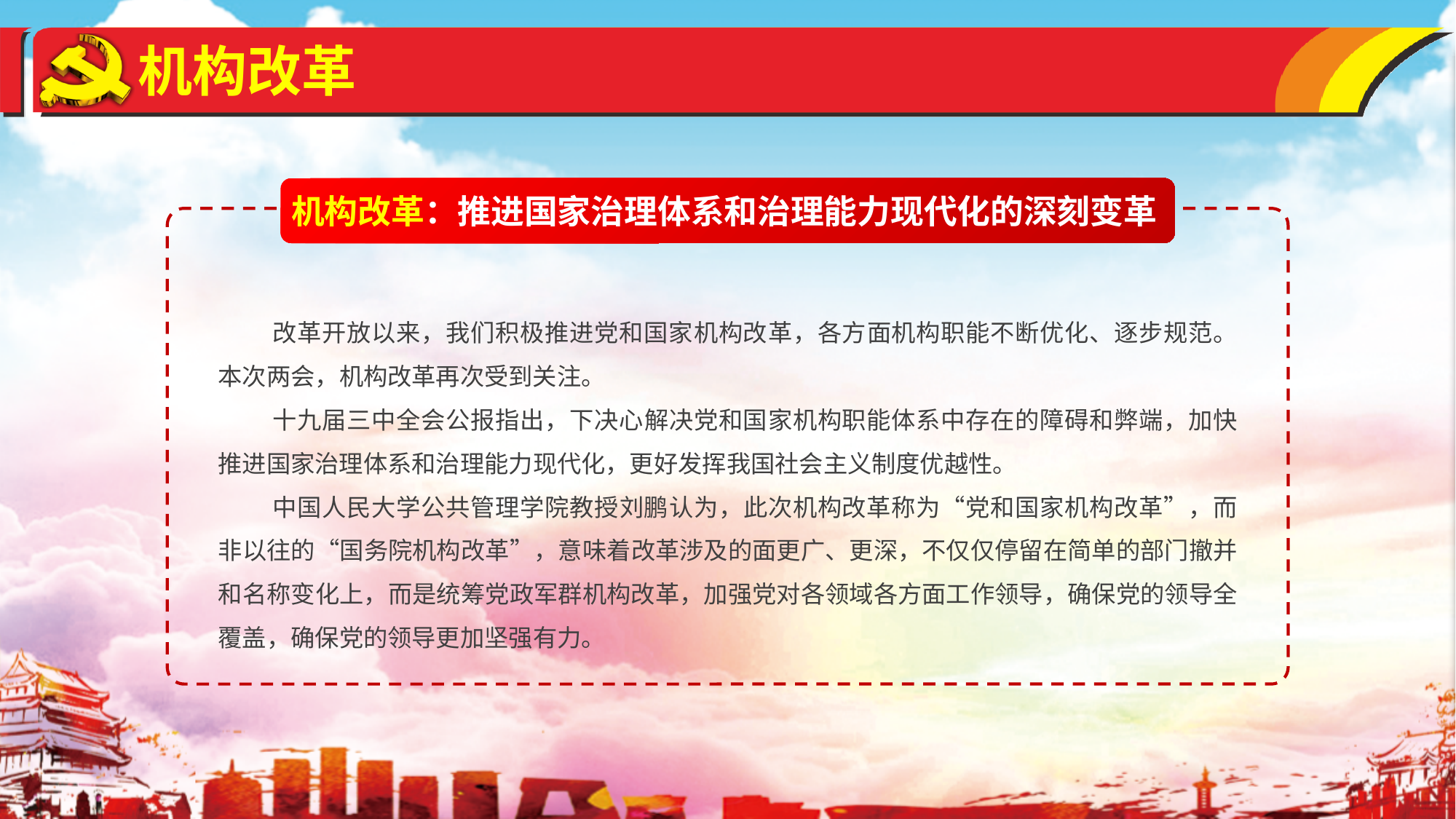

机构改革

机构改革：推进国家治理体系和治理能力现代化的深刻变革

改革开放以来，我们积极推进党和国家机构改革，各方面机构职能不断优化、逐步规范。本次两会，机构改革再次受到关注。
十九届三中全会公报指出，下决心解决党和国家机构职能体系中存在的障碍和弊端，加快推进国家治理体系和治理能力现代化，更好发挥我国社会主义制度优越性。
中国人民大学公共管理学院教授刘鹏认为，此次机构改革称为“党和国家机构改革”，而非以往的“国务院机构改革”，意味着改革涉及的面更广、更深，不仅仅停留在简单的部门撤并和名称变化上，而是统筹党政军群机构改革，加强党对各领域各方面工作领导，确保党的领导全覆盖，确保党的领导更加坚强有力。